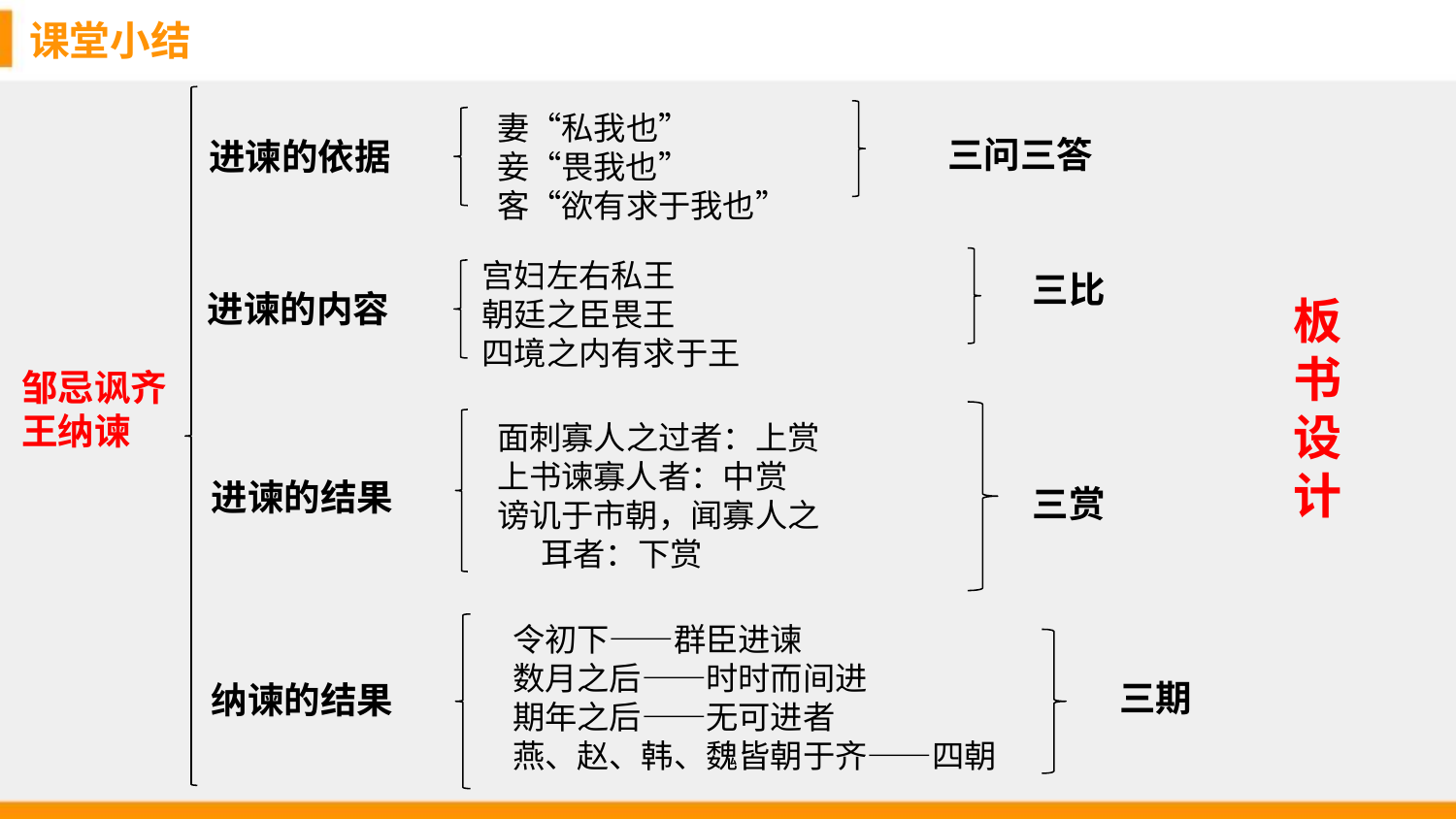

课堂小结

妻“私我也”
妾“畏我也”
客“欲有求于我也”

三问三答
进谏的依据

宫妇左右私王
朝廷之臣畏王
四境之内有求于王
三比

进谏的内容
板书设计
邹忌讽齐王纳谏

面刺寡人之过者：上赏
上书谏寡人者：中赏
谤讥于市朝，闻寡人之
     耳者：下赏
进谏的结果
三赏
令初下——群臣进谏
数月之后——时时而间进
期年之后——无可进者
燕、赵、韩、魏皆朝于齐——四朝

三期
纳谏的结果